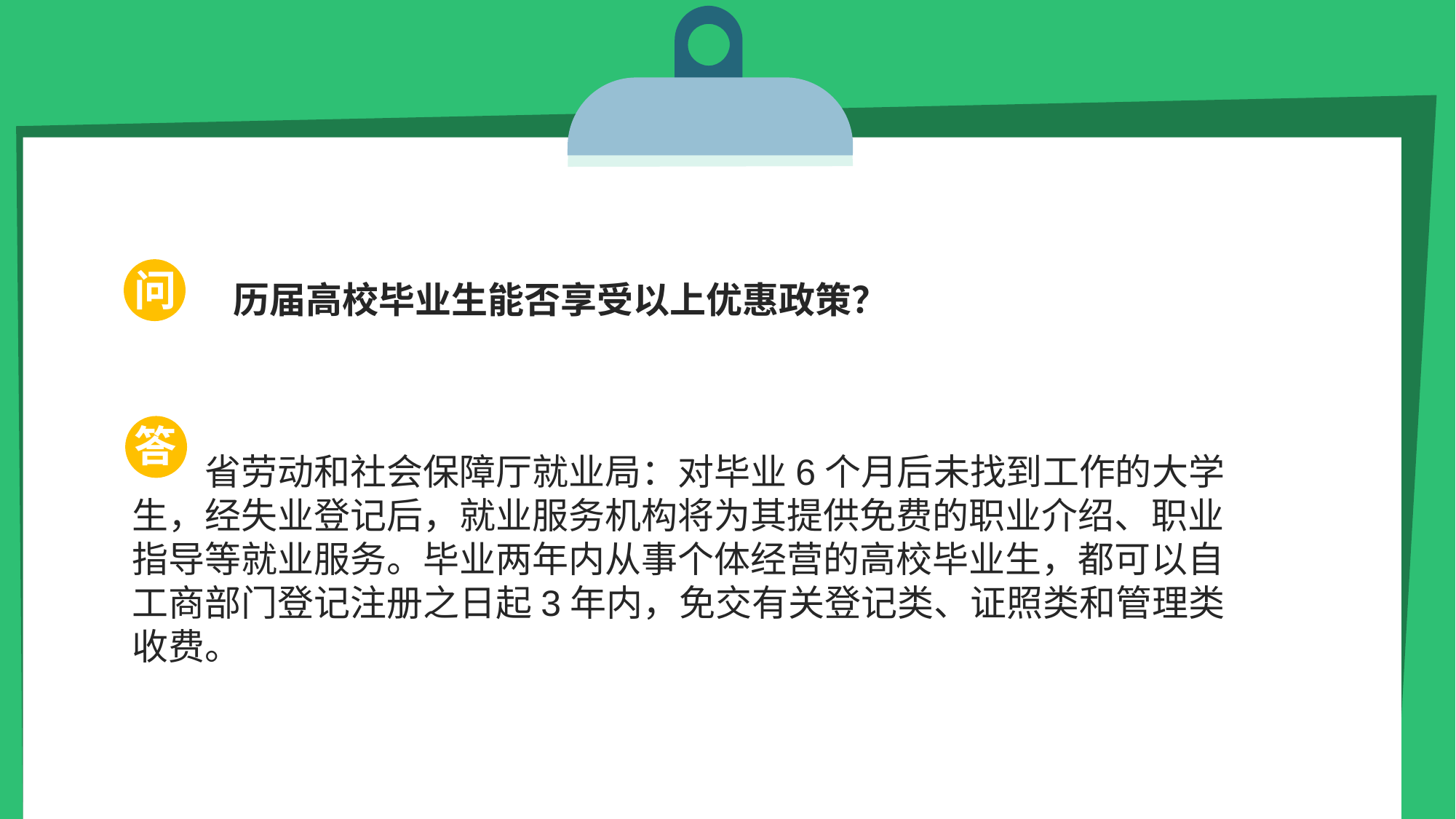

问

历届高校毕业生能否享受以上优惠政策？
　　省劳动和社会保障厅就业局：对毕业6个月后未找到工作的大学生，经失业登记后，就业服务机构将为其提供免费的职业介绍、职业指导等就业服务。毕业两年内从事个体经营的高校毕业生，都可以自工商部门登记注册之日起3年内，免交有关登记类、证照类和管理类收费。
答